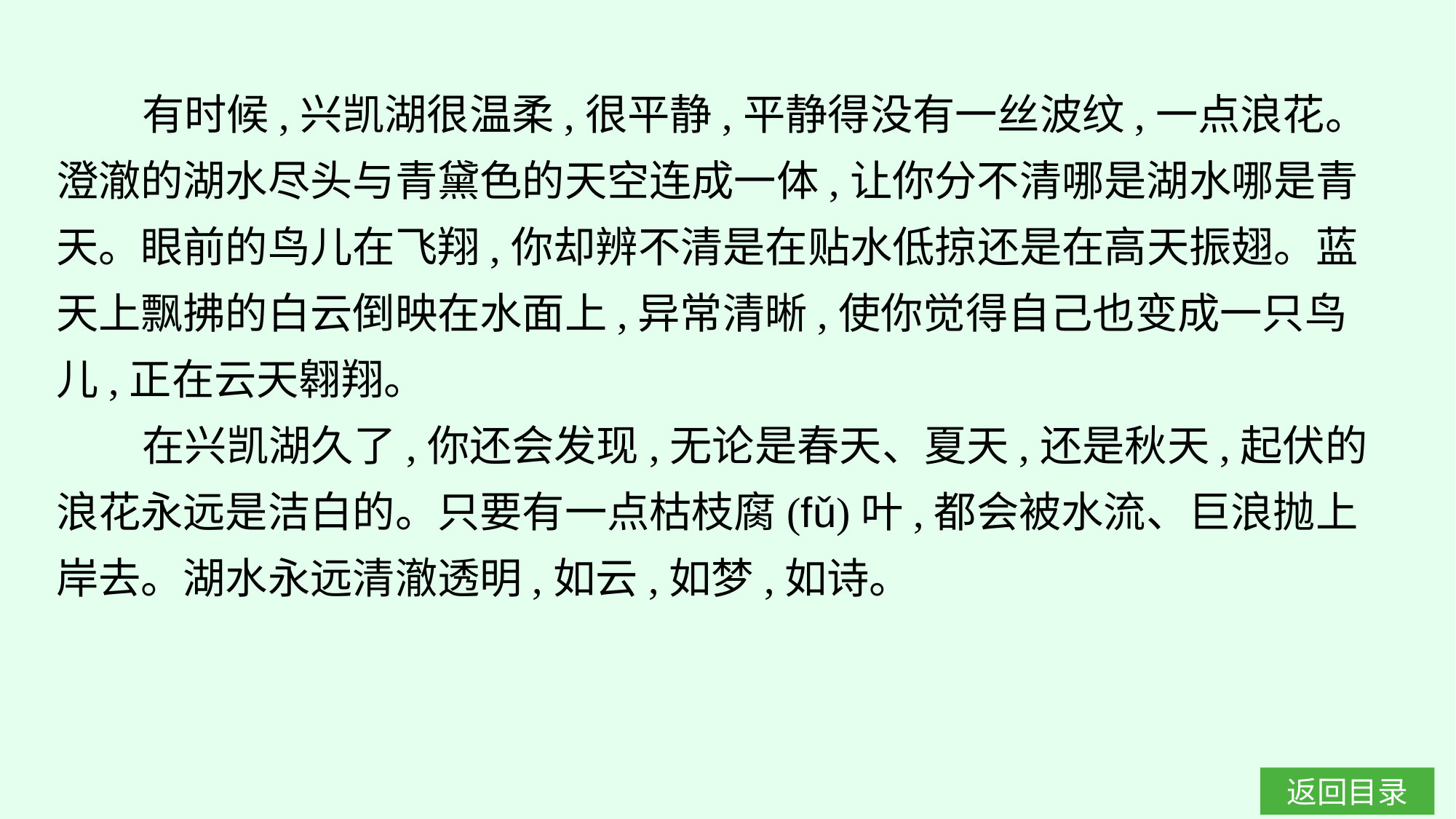

有时候,兴凯湖很温柔,很平静,平静得没有一丝波纹,一点浪花。澄澈的湖水尽头与青黛色的天空连成一体,让你分不清哪是湖水哪是青天。眼前的鸟儿在飞翔,你却辨不清是在贴水低掠还是在高天振翅。蓝天上飘拂的白云倒映在水面上,异常清晰,使你觉得自己也变成一只鸟儿,正在云天翱翔。
在兴凯湖久了,你还会发现,无论是春天、夏天,还是秋天,起伏的浪花永远是洁白的。只要有一点枯枝腐(fǔ)叶,都会被水流、巨浪抛上岸去。湖水永远清澈透明,如云,如梦,如诗。